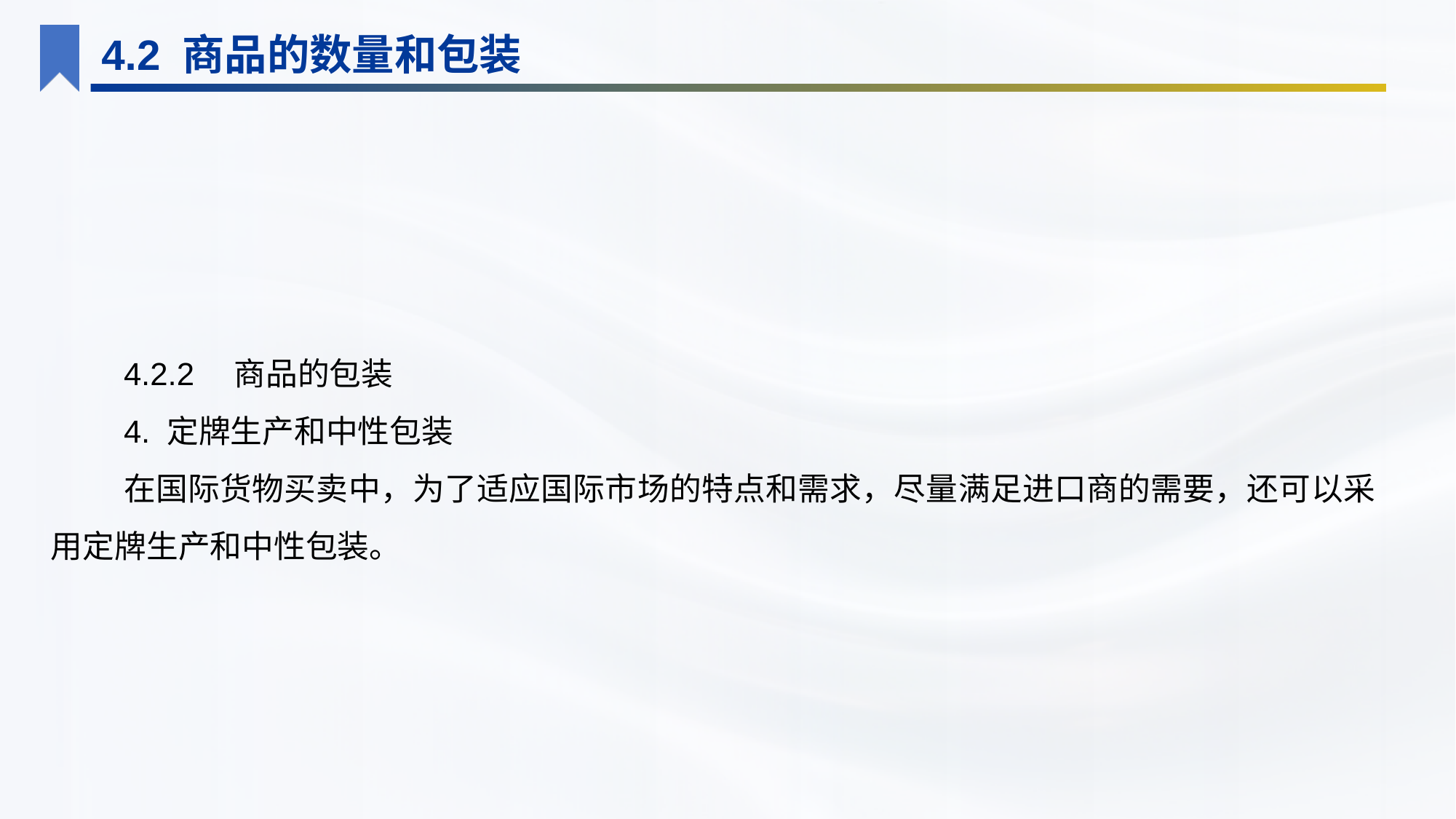

4.2 商品的数量和包装
4.2.2　商品的包装
4. 定牌生产和中性包装
在国际货物买卖中，为了适应国际市场的特点和需求，尽量满足进口商的需要，还可以采用定牌生产和中性包装。